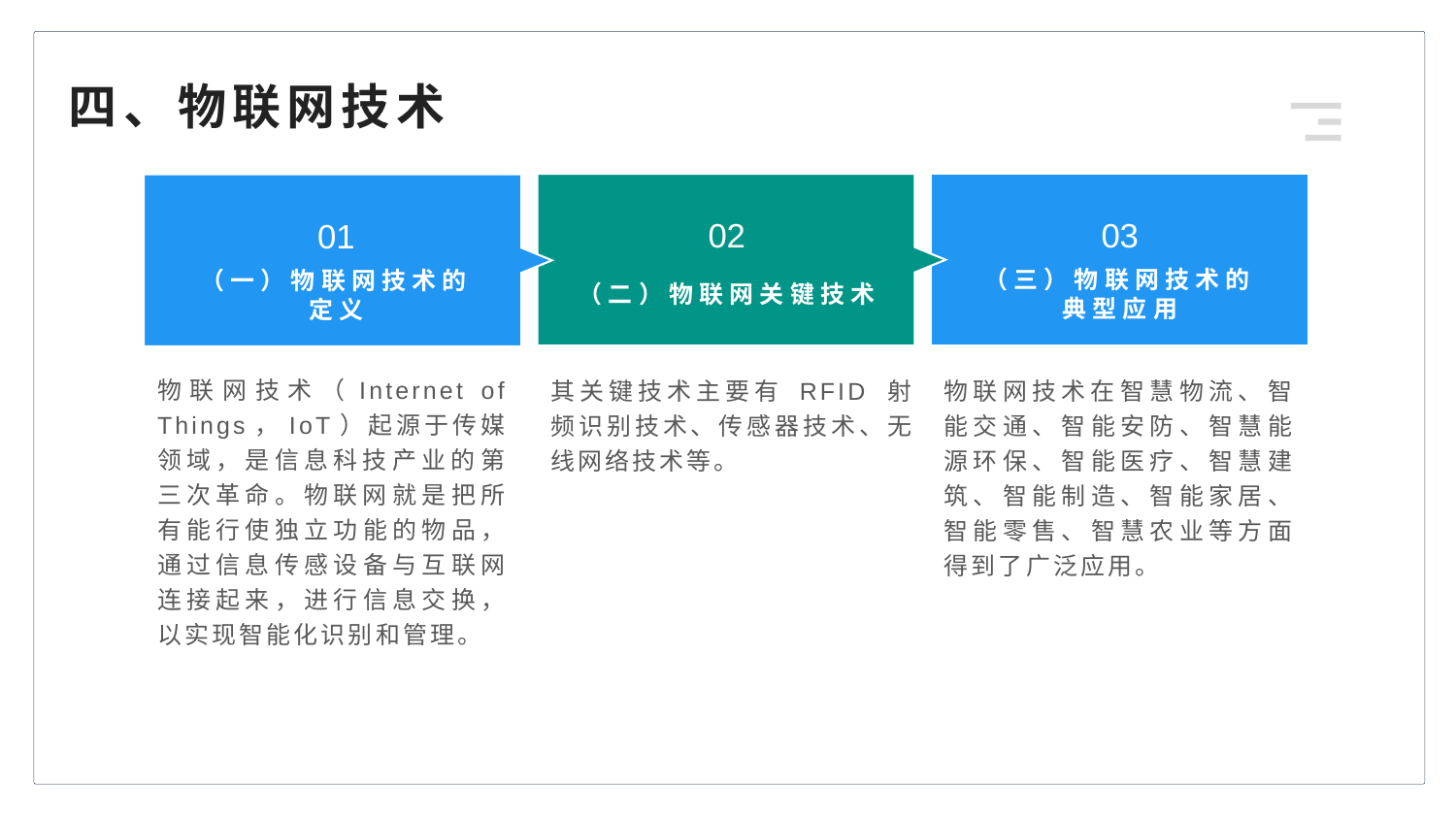

四、物联网技术

02
03
01
（二）物联网关键技术
（三）物联网技术的典型应用
（一）物联网技术的定义
物联网技术（Internet of Things，IoT）起源于传媒领域，是信息科技产业的第三次革命。物联网就是把所有能行使独立功能的物品，通过信息传感设备与互联网连接起来，进行信息交换，以实现智能化识别和管理。
其关键技术主要有 RFID 射频识别技术、传感器技术、无线网络技术等。
物联网技术在智慧物流、智能交通、智能安防、智慧能源环保、智能医疗、智慧建筑、智能制造、智能家居、智能零售、智慧农业等方面得到了广泛应用。